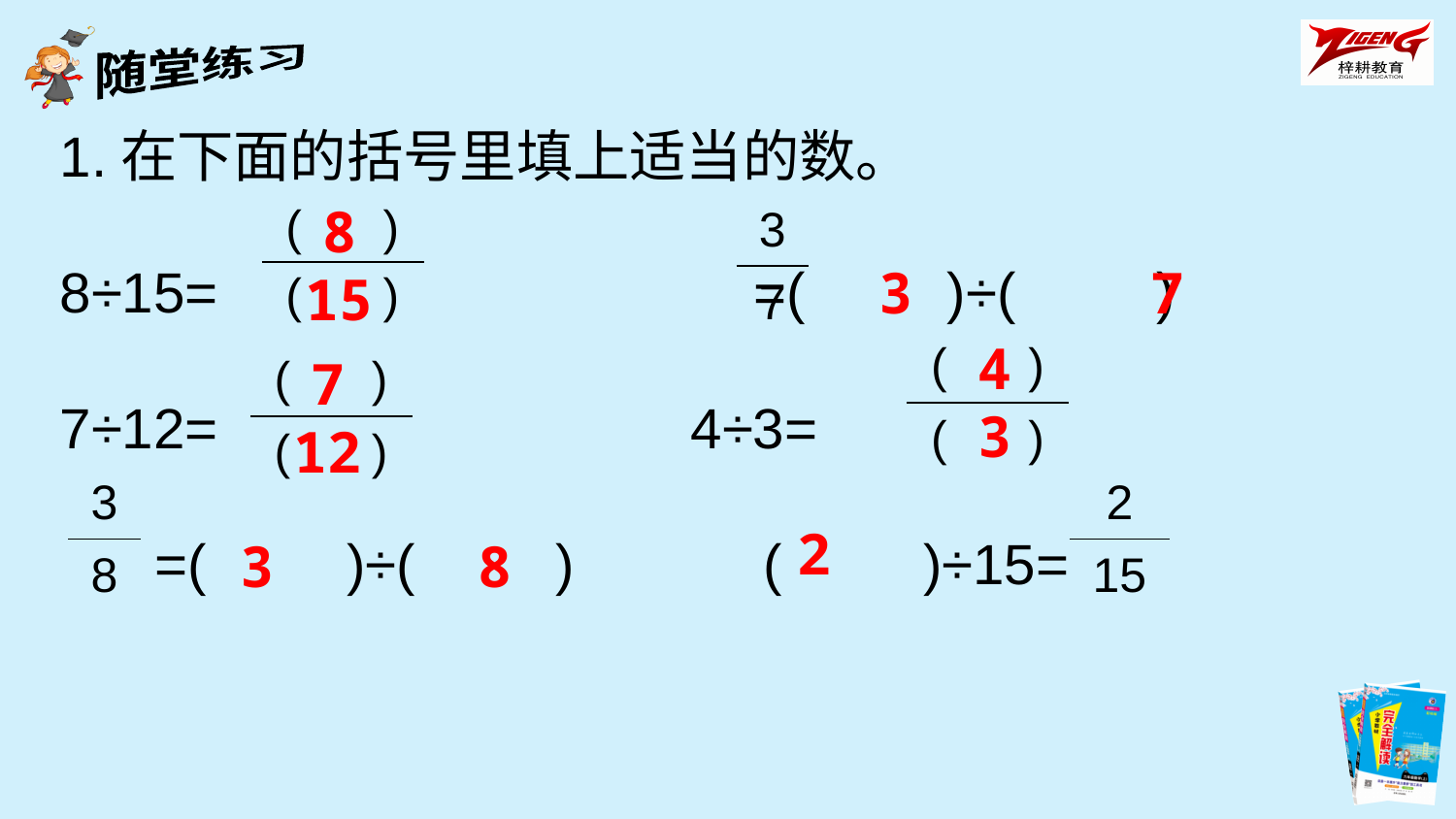

1.在下面的括号里填上适当的数。
8÷15=                                  =(　　)÷(　　)
7÷12=                              4÷3=
      =(　　)÷(　　)            (　　)÷15=
8
15
| ( ) |
| --- |
| ( ) |
| 3 |
| --- |
| 7 |
3       7
4
3
| ( ) |
| --- |
| ( ) |
7
12
| ( ) |
| --- |
| ( ) |
| 3 |
| --- |
| 8 |
| 2 |
| --- |
| 15 |
2
3      8